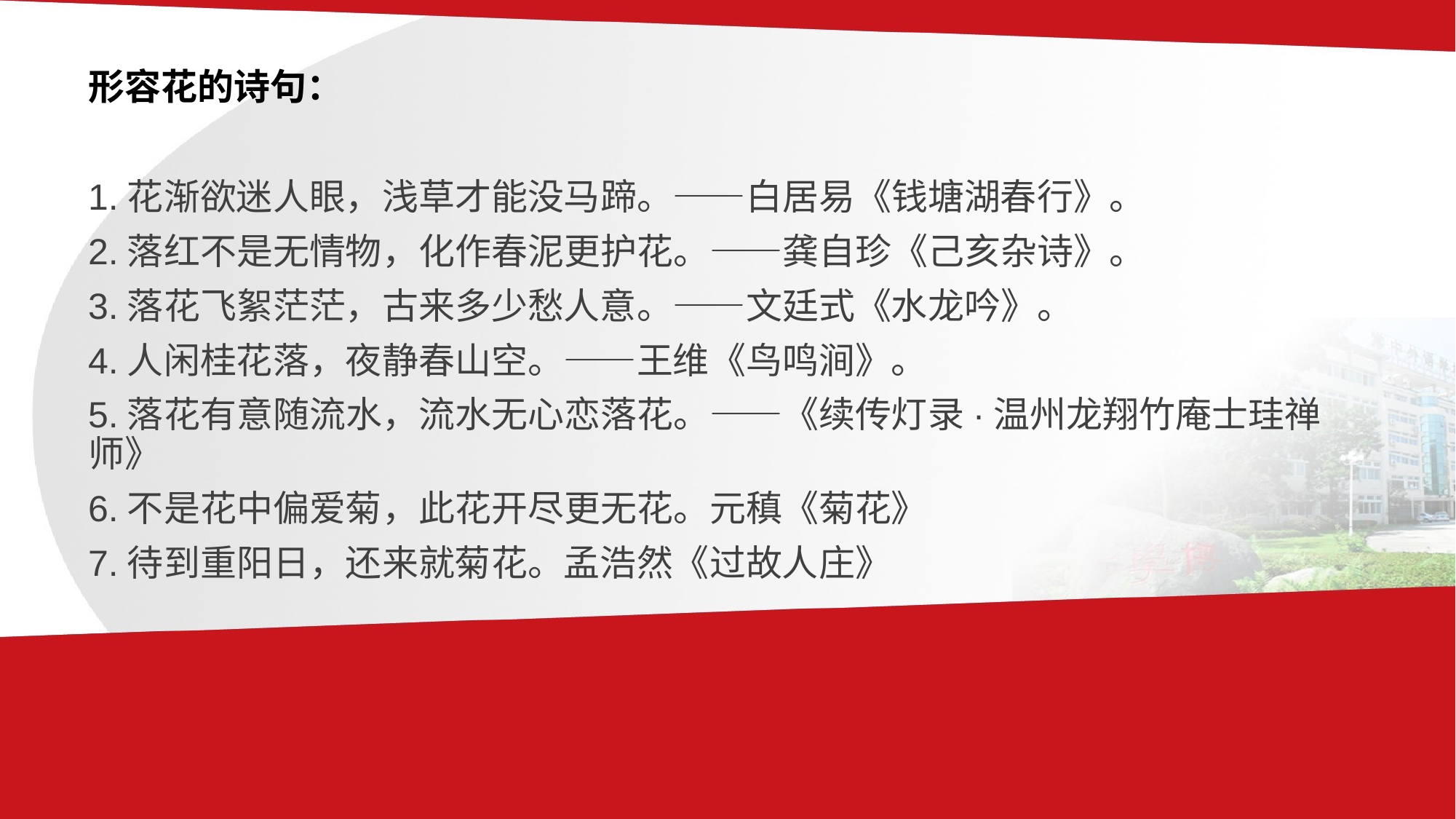

# 形容花的诗句：
1.花渐欲迷人眼，浅草才能没马蹄。——白居易《钱塘湖春行》。
2.落红不是无情物，化作春泥更护花。——龚自珍《己亥杂诗》。
3.落花飞絮茫茫，古来多少愁人意。——文廷式《水龙吟》。
4.人闲桂花落，夜静春山空。——王维《鸟鸣涧》。
5.落花有意随流水，流水无心恋落花。——《续传灯录·温州龙翔竹庵士珪禅师》
6.不是花中偏爱菊，此花开尽更无花。元稹《菊花》
7.待到重阳日，还来就菊花。孟浩然《过故人庄》